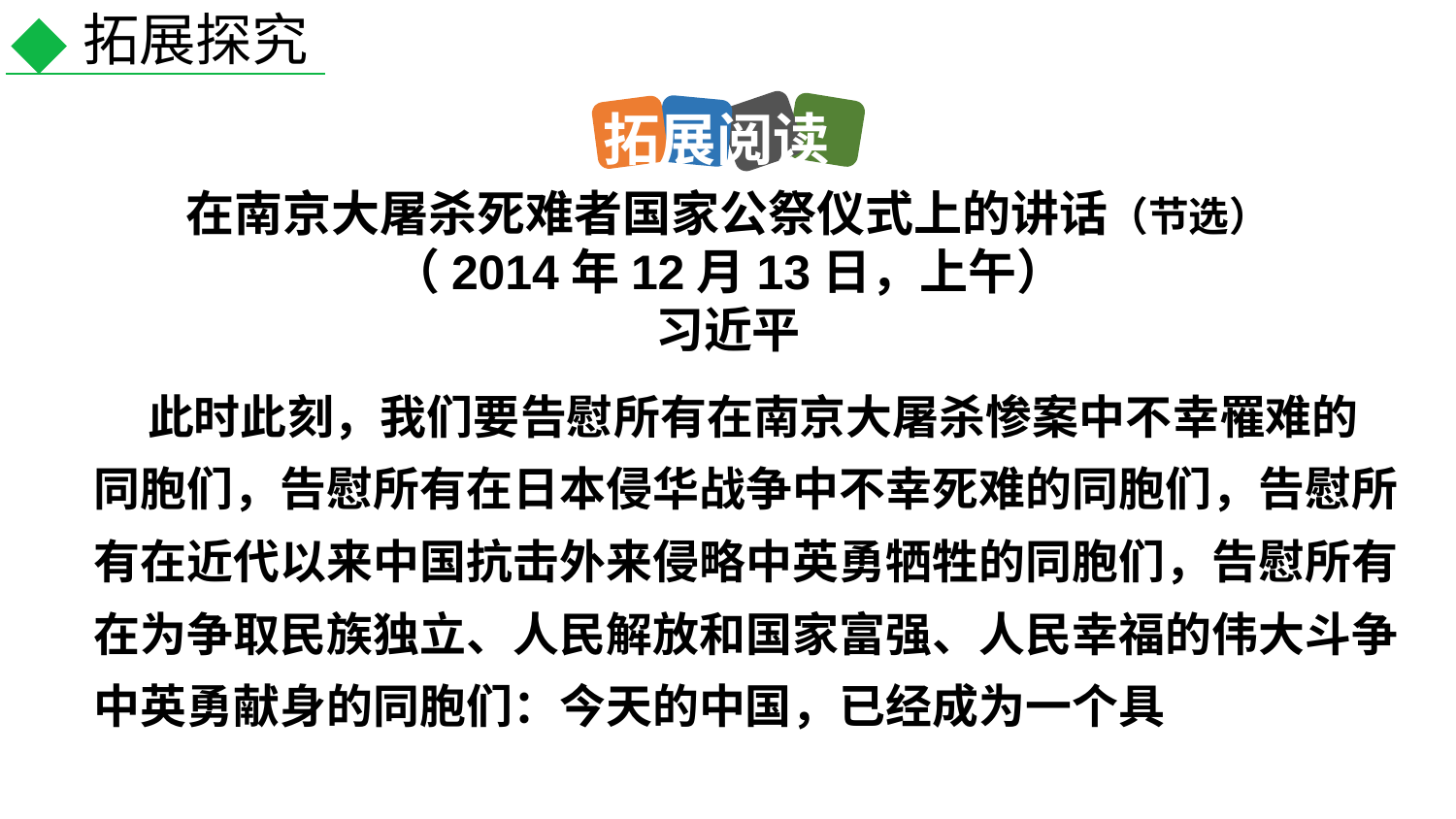

拓展探究

拓展阅读

在南京大屠杀死难者国家公祭仪式上的讲话（节选）
（2014年12月13日，上午）
习近平
    此时此刻，我们要告慰所有在南京大屠杀惨案中不幸罹难的同胞们，告慰所有在日本侵华战争中不幸死难的同胞们，告慰所有在近代以来中国抗击外来侵略中英勇牺牲的同胞们，告慰所有在为争取民族独立、人民解放和国家富强、人民幸福的伟大斗争中英勇献身的同胞们：今天的中国，已经成为一个具